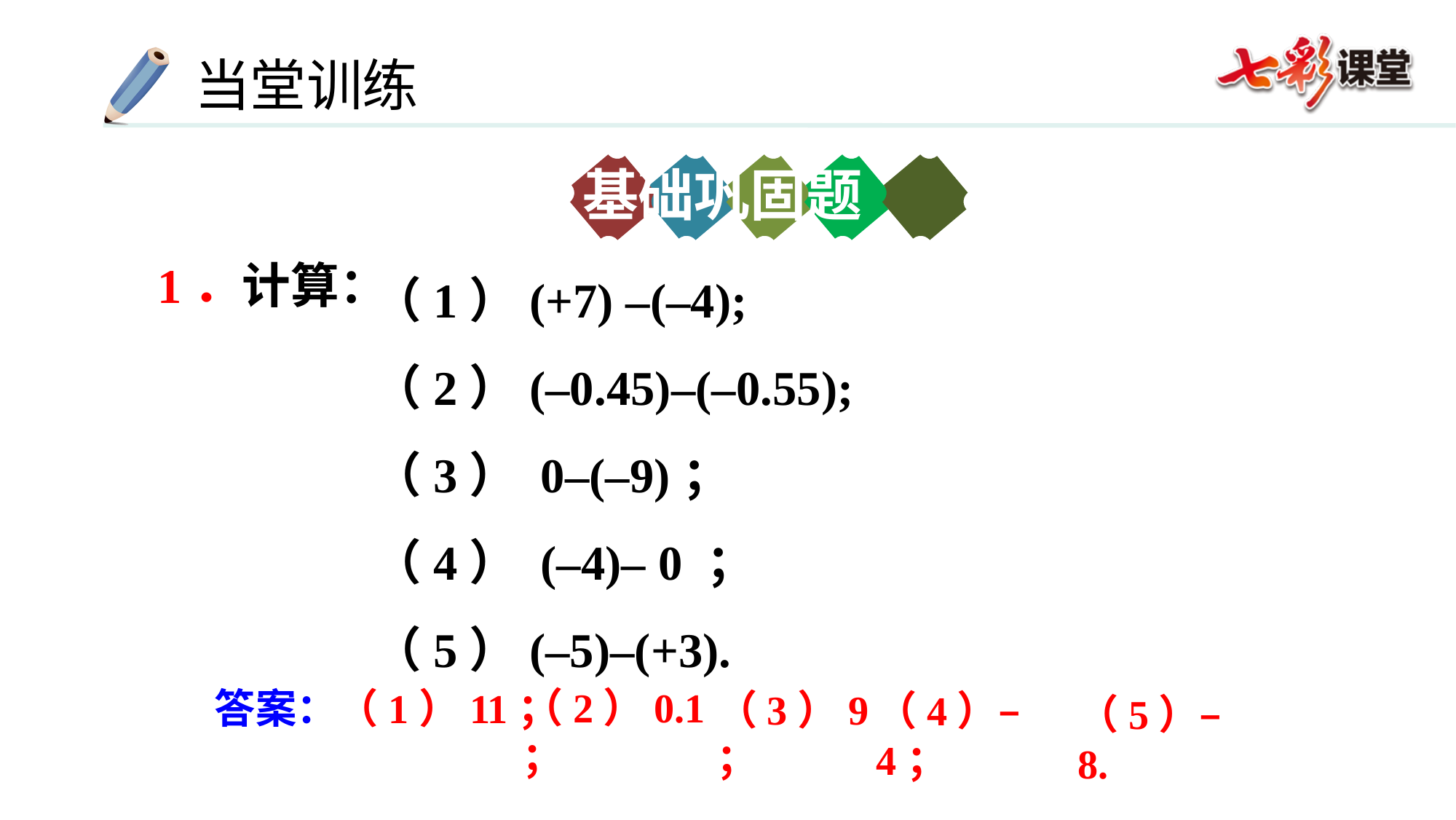

基础巩固题

（1）(+7) –(–4);
（2）(–0.45)–(–0.55);
（3） 0–(–9)；
（4） (–4)– 0 ；
（5）(–5)–(+3).
1．计算：
（2）0.1；
答案：（1）11；
（3）9；
（4）–4；
（5）–8.